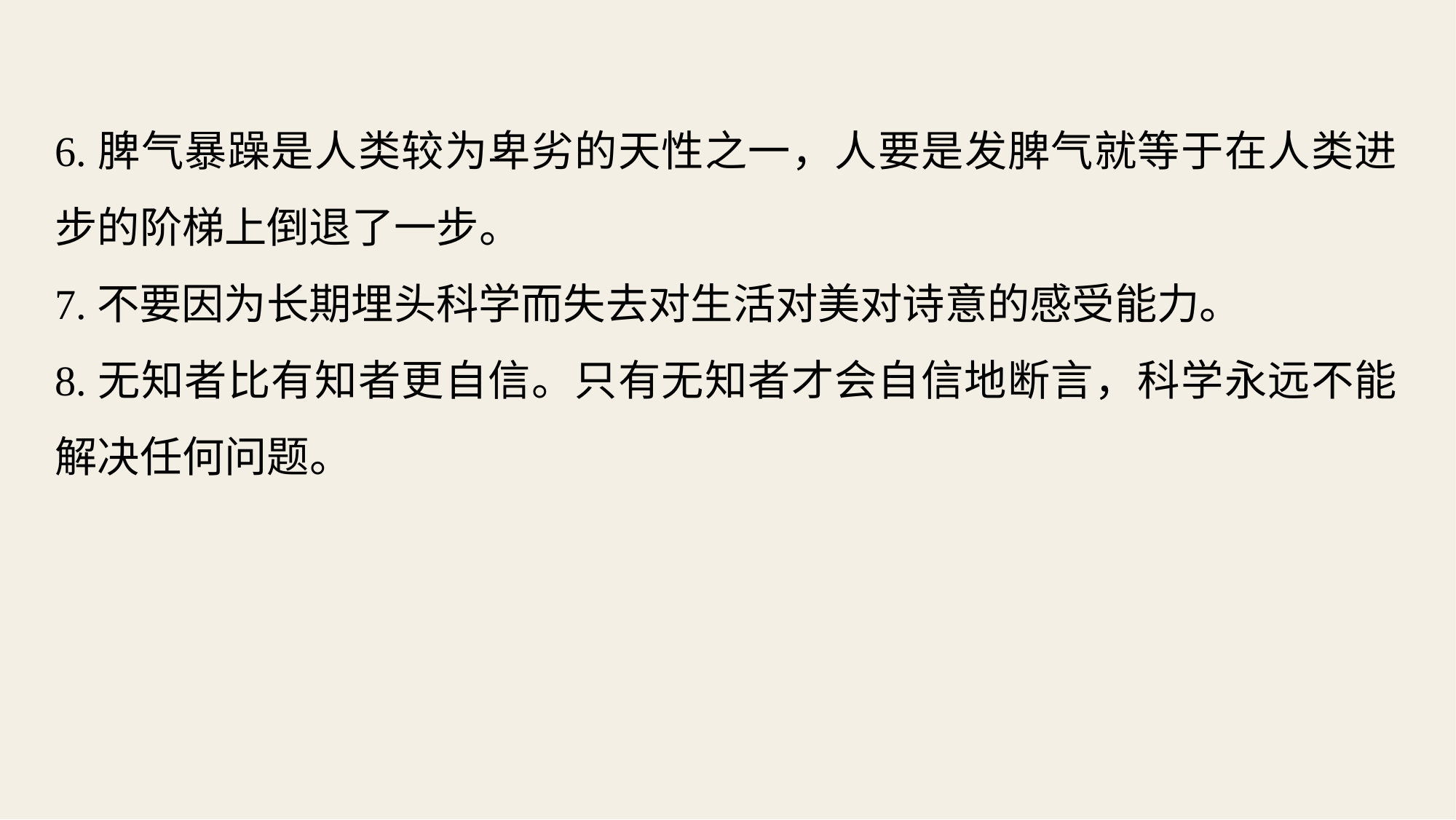

6.脾气暴躁是人类较为卑劣的天性之一，人要是发脾气就等于在人类进步的阶梯上倒退了一步。
7.不要因为长期埋头科学而失去对生活对美对诗意的感受能力。
8.无知者比有知者更自信。只有无知者才会自信地断言，科学永远不能解决任何问题。